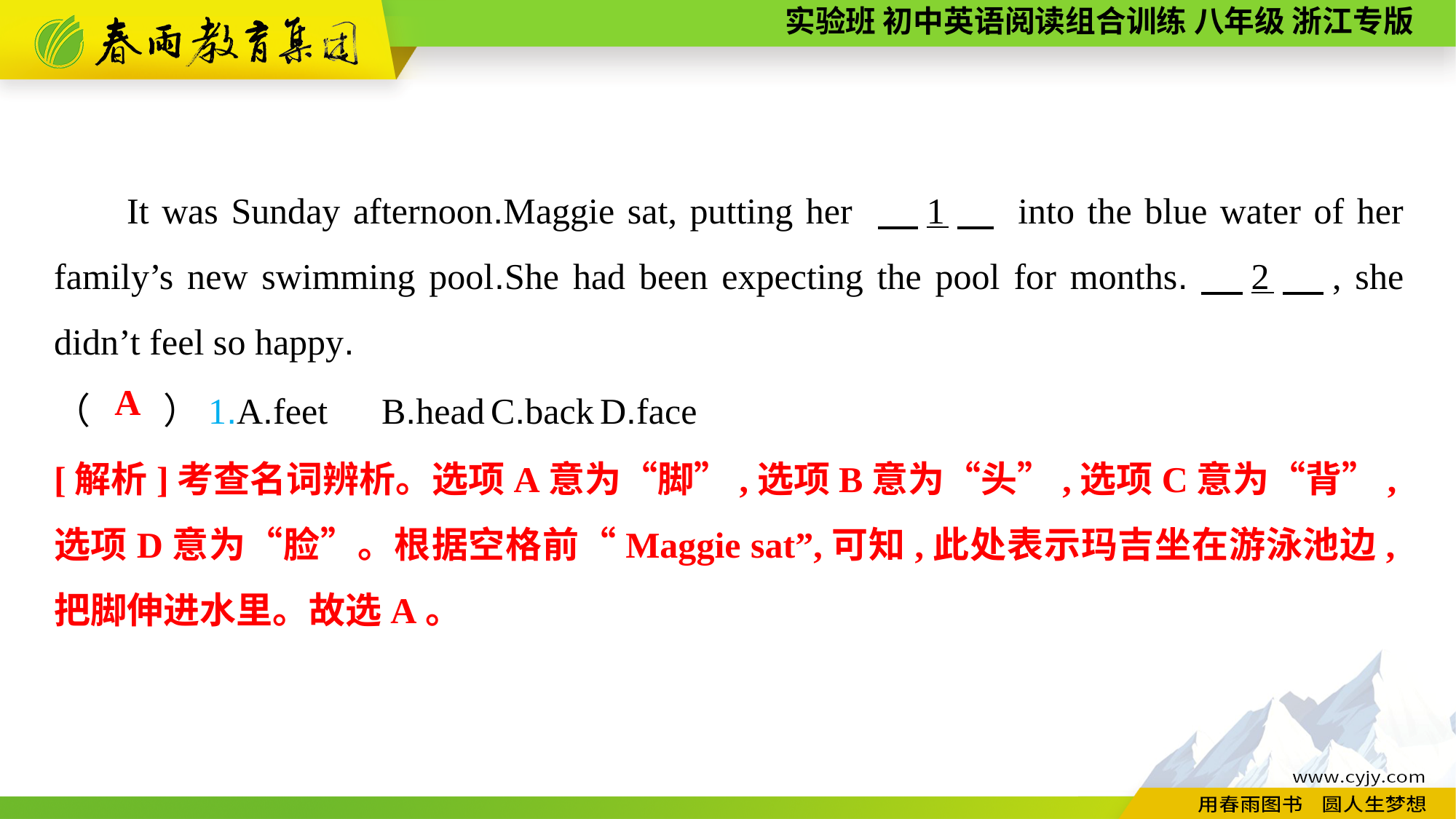

It was Sunday afternoon.Maggie sat, putting her 　1　 into the blue water of her family’s new swimming pool.She had been expecting the pool for months.　2　, she didn’t feel so happy.
（　　）1.A.feet	B.head	C.back	D.face
A
[解析]考查名词辨析。选项A意为“脚”,选项B意为“头”,选项C意为“背”,选项D意为“脸”。根据空格前“Maggie sat”,可知,此处表示玛吉坐在游泳池边,把脚伸进水里。故选A。